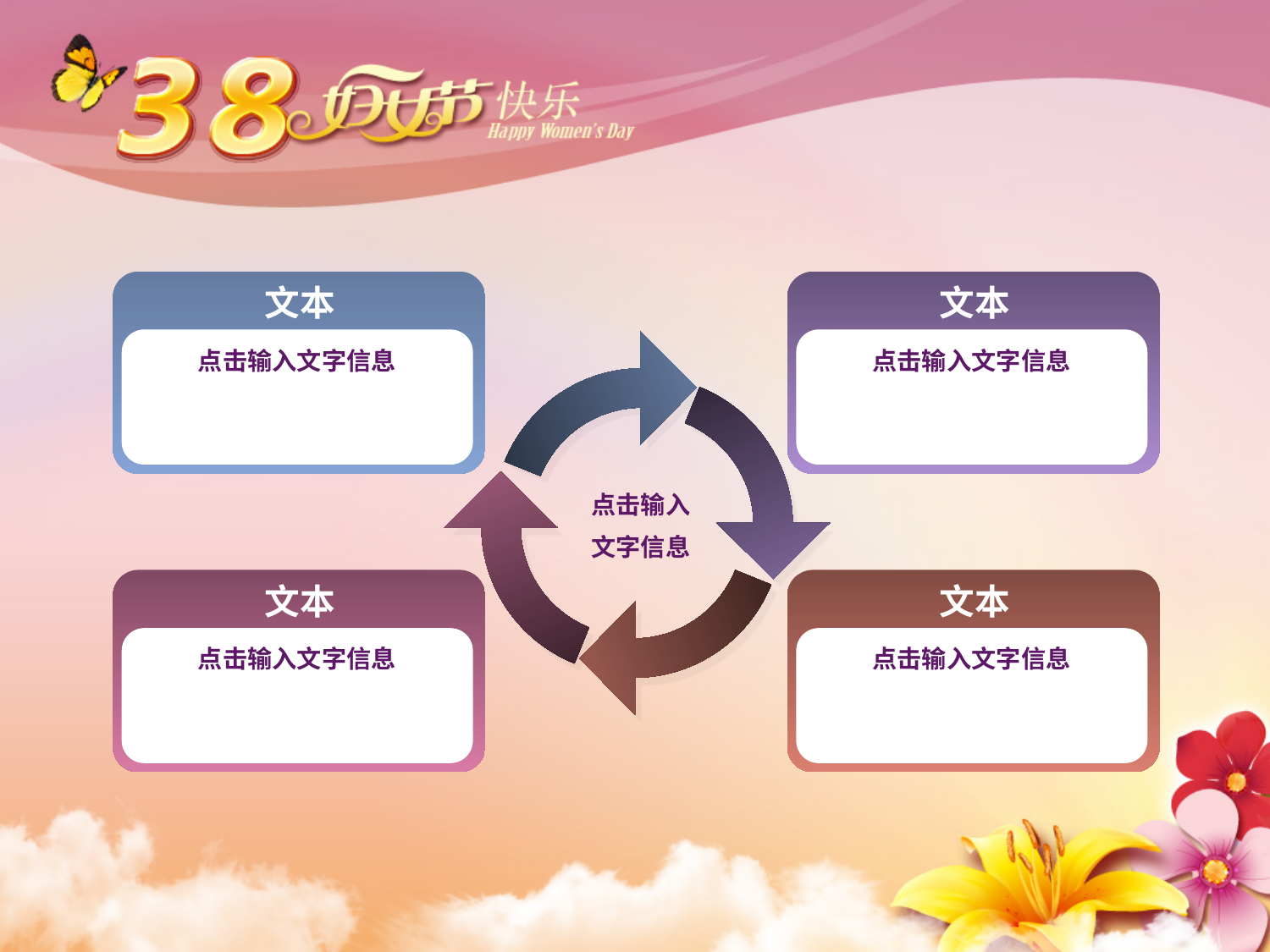

文本
文本

点击输入文字信息
点击输入文字信息

点击输入
文字信息

文本
文本

点击输入文字信息
点击输入文字信息